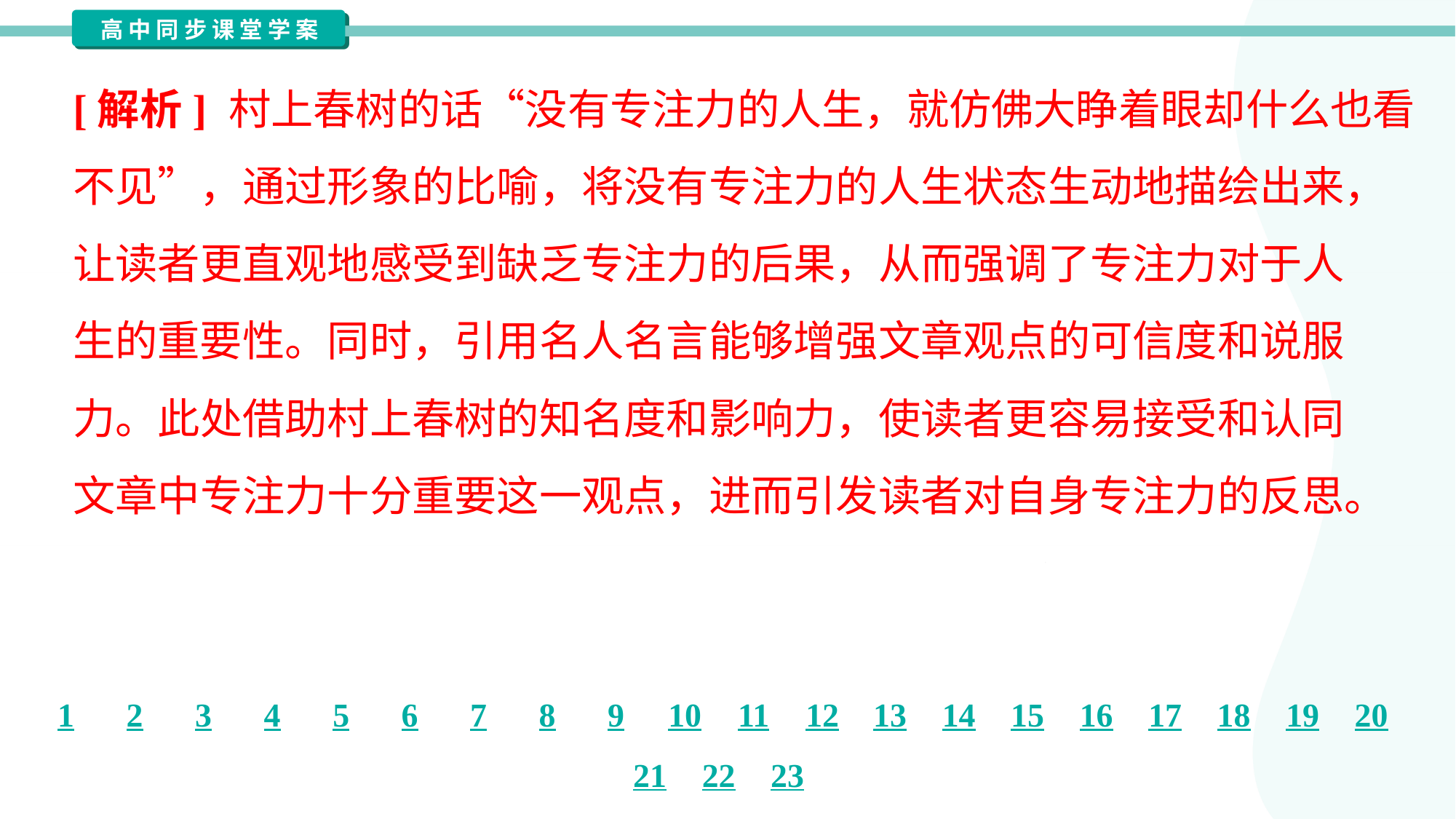

[解析] 村上春树的话“没有专注力的人生，就仿佛大睁着眼却什么也看
不见”，通过形象的比喻，将没有专注力的人生状态生动地描绘出来，
让读者更直观地感受到缺乏专注力的后果，从而强调了专注力对于人
生的重要性。同时，引用名人名言能够增强文章观点的可信度和说服
力。此处借助村上春树的知名度和影响力，使读者更容易接受和认同
文章中专注力十分重要这一观点，进而引发读者对自身专注力的反思。